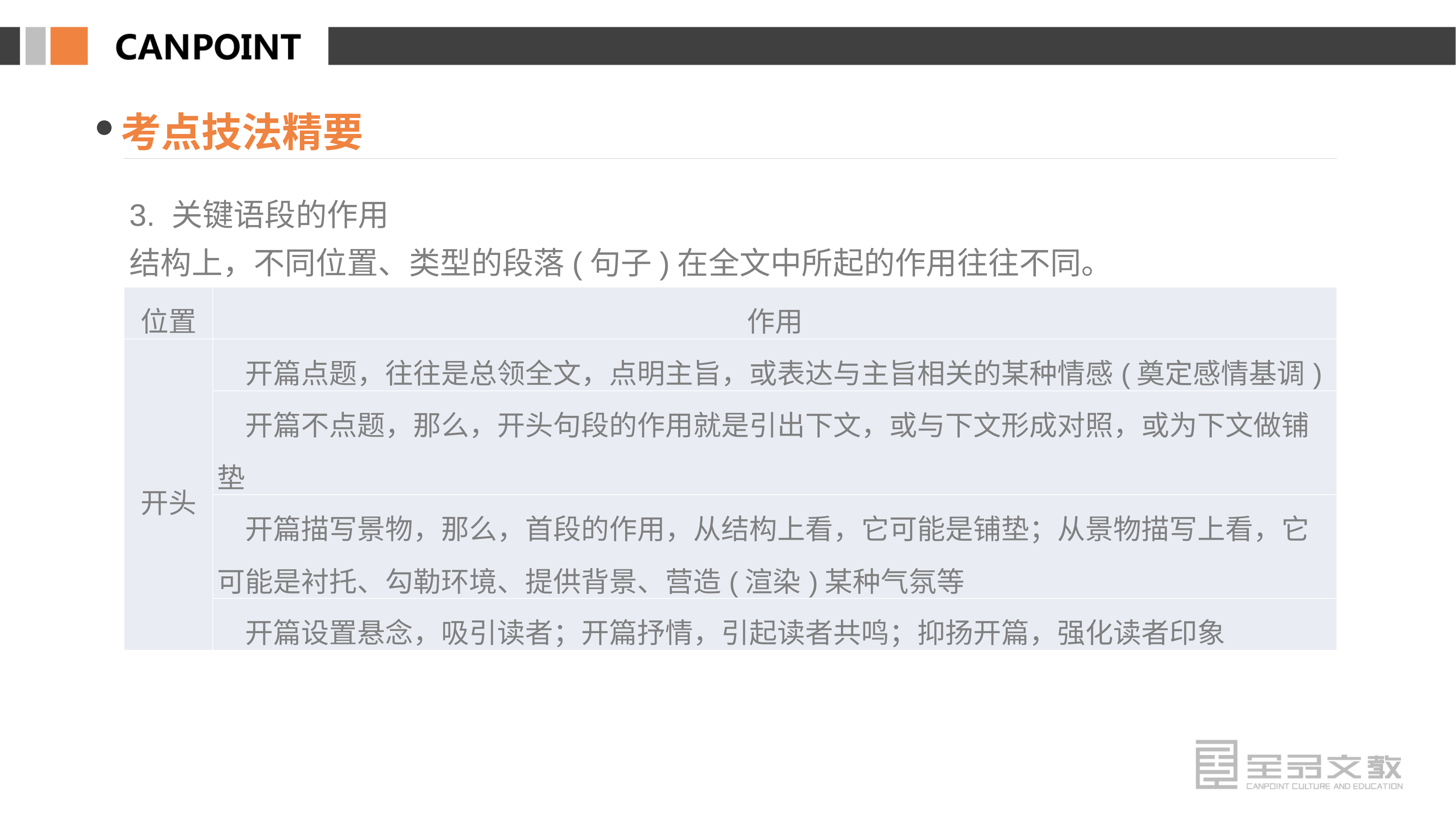

考点技法精要

3. 关键语段的作用
结构上，不同位置、类型的段落(句子)在全文中所起的作用往往不同。
| 位置 | 作用 |
| --- | --- |
| 开头 | 开篇点题，往往是总领全文，点明主旨，或表达与主旨相关的某种情感(奠定感情基调) |
|  | 开篇不点题，那么，开头句段的作用就是引出下文，或与下文形成对照，或为下文做铺垫 |
|  | 开篇描写景物，那么，首段的作用，从结构上看，它可能是铺垫；从景物描写上看，它可能是衬托、勾勒环境、提供背景、营造(渲染)某种气氛等 |
|  | 开篇设置悬念，吸引读者；开篇抒情，引起读者共鸣；抑扬开篇，强化读者印象 |